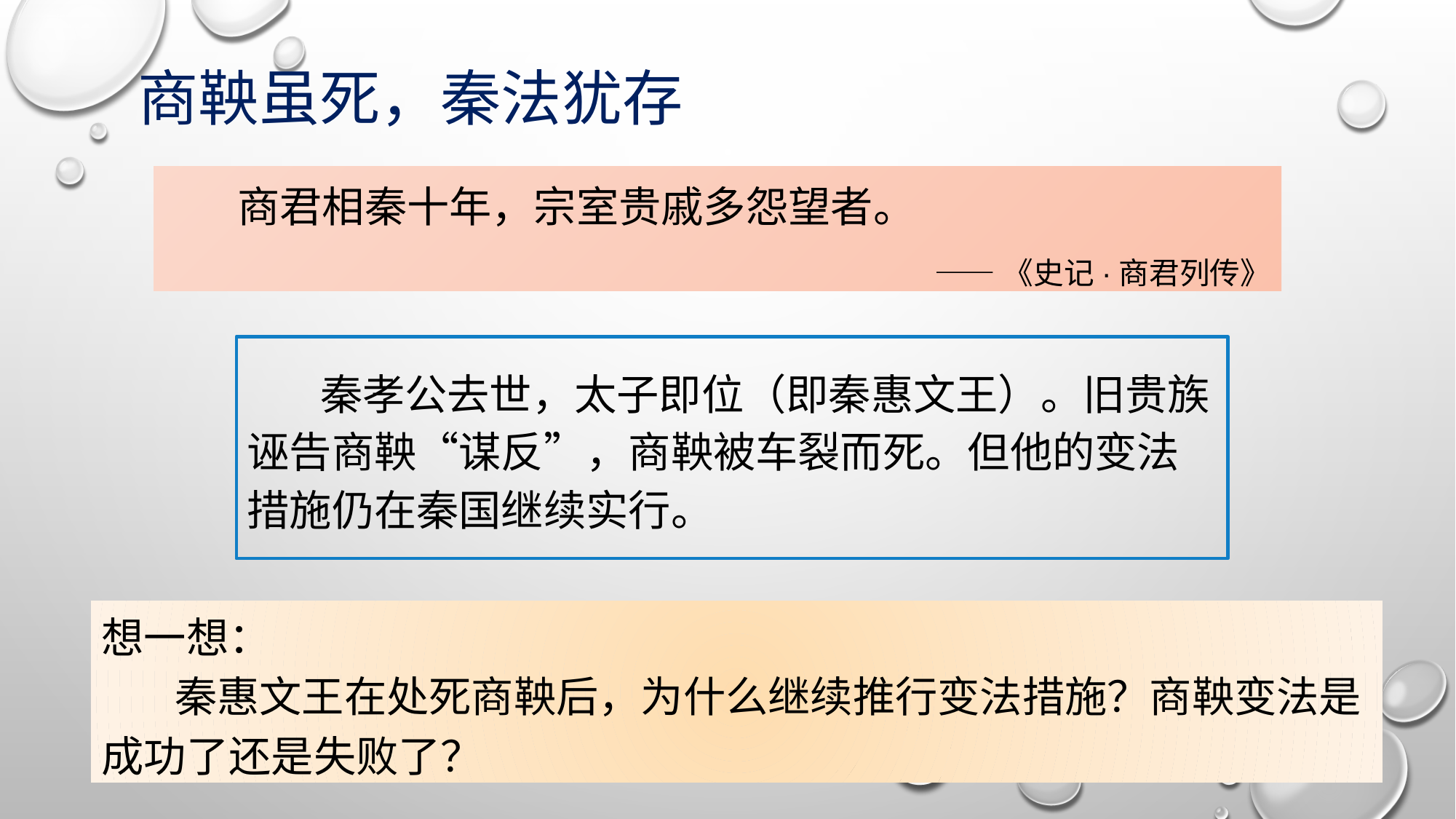

商鞅虽死，秦法犹存
商君相秦十年，宗室贵戚多怨望者。
——《史记·商君列传》
秦孝公去世，太子即位（即秦惠文王）。旧贵族诬告商鞅“谋反”，商鞅被车裂而死。但他的变法措施仍在秦国继续实行。
想一想：
秦惠文王在处死商鞅后，为什么继续推行变法措施？商鞅变法是成功了还是失败了？